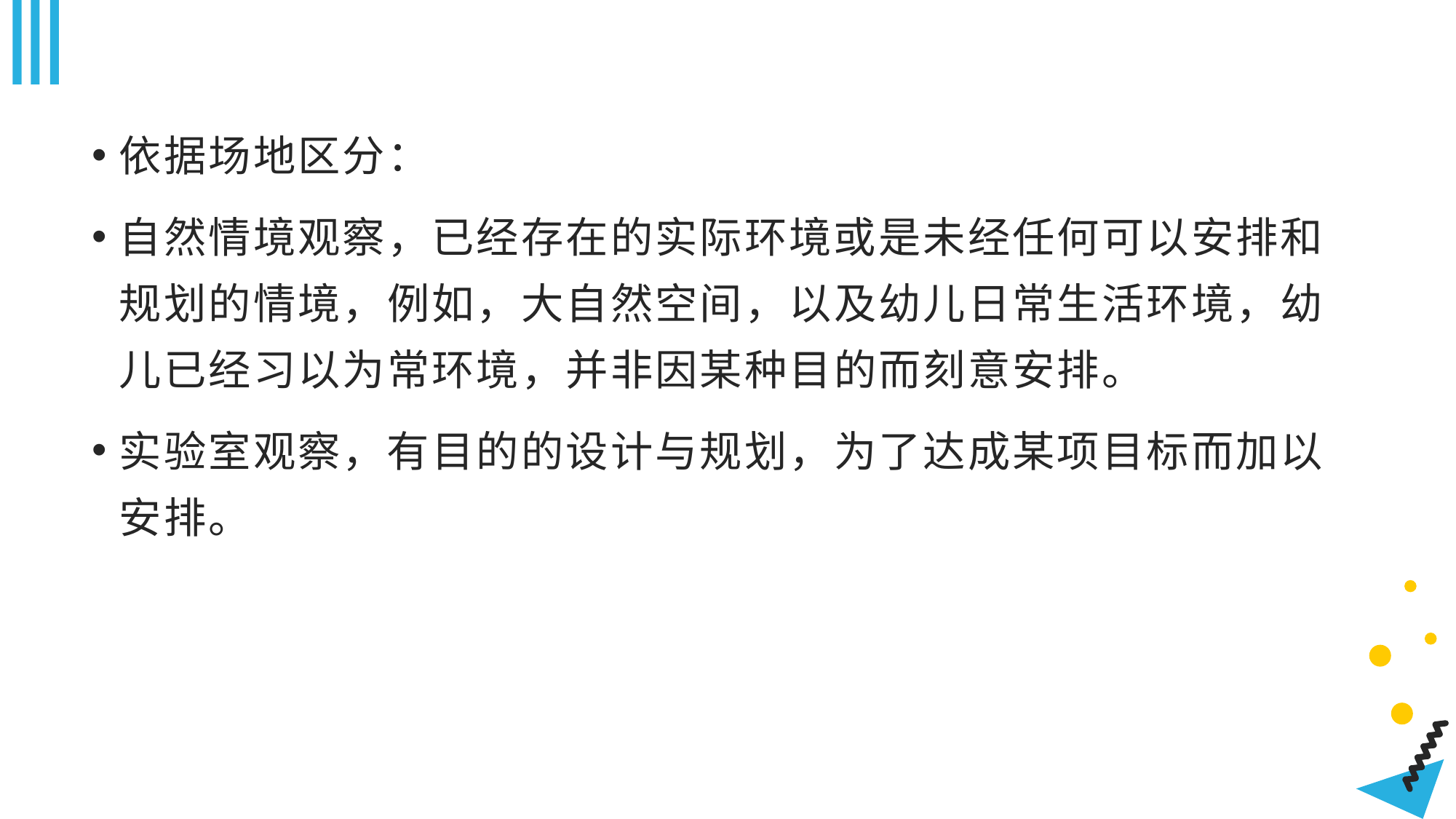

#
依据场地区分：
自然情境观察，已经存在的实际环境或是未经任何可以安排和规划的情境，例如，大自然空间，以及幼儿日常生活环境，幼儿已经习以为常环境，并非因某种目的而刻意安排。
实验室观察，有目的的设计与规划，为了达成某项目标而加以安排。